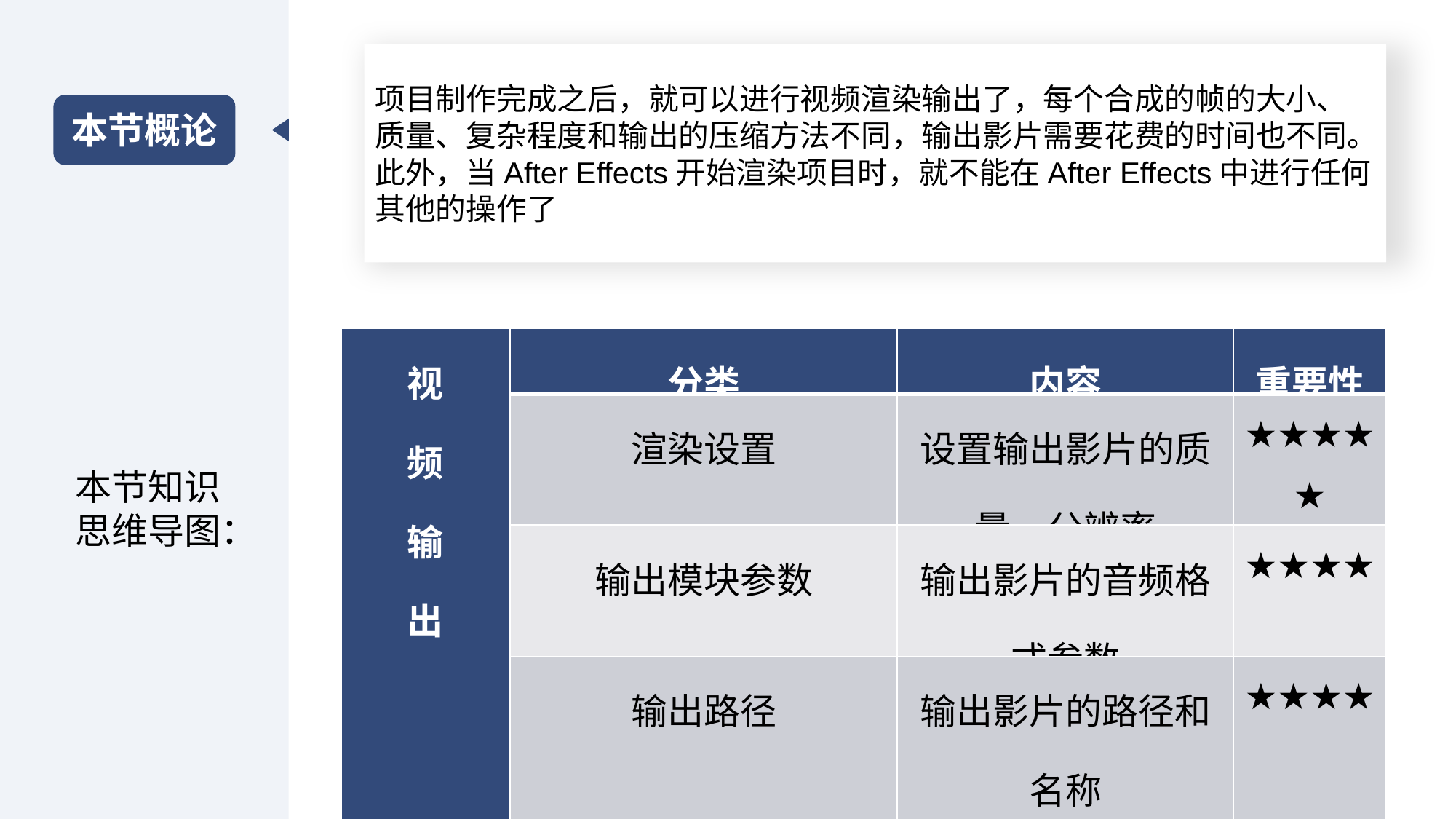

项目制作完成之后，就可以进行视频渲染输出了，每个合成的帧的大小、质量、复杂程度和输出的压缩方法不同，输出影片需要花费的时间也不同。
此外，当After Effects开始渲染项目时，就不能在After Effects中进行任何其他的操作了

本节概论

| 视 频 输 出 | 分类 | 内容 | 重要性 |
| --- | --- | --- | --- |
|  | 渲染设置 | 设置输出影片的质量、分辨率 | ★★★★★ |
|  | 输出模块参数 | 输出影片的音频格式参数 | ★★★★ |
|  | 输出路径 | 输出影片的路径和名称 | ★★★★ |
本节知识思维导图：